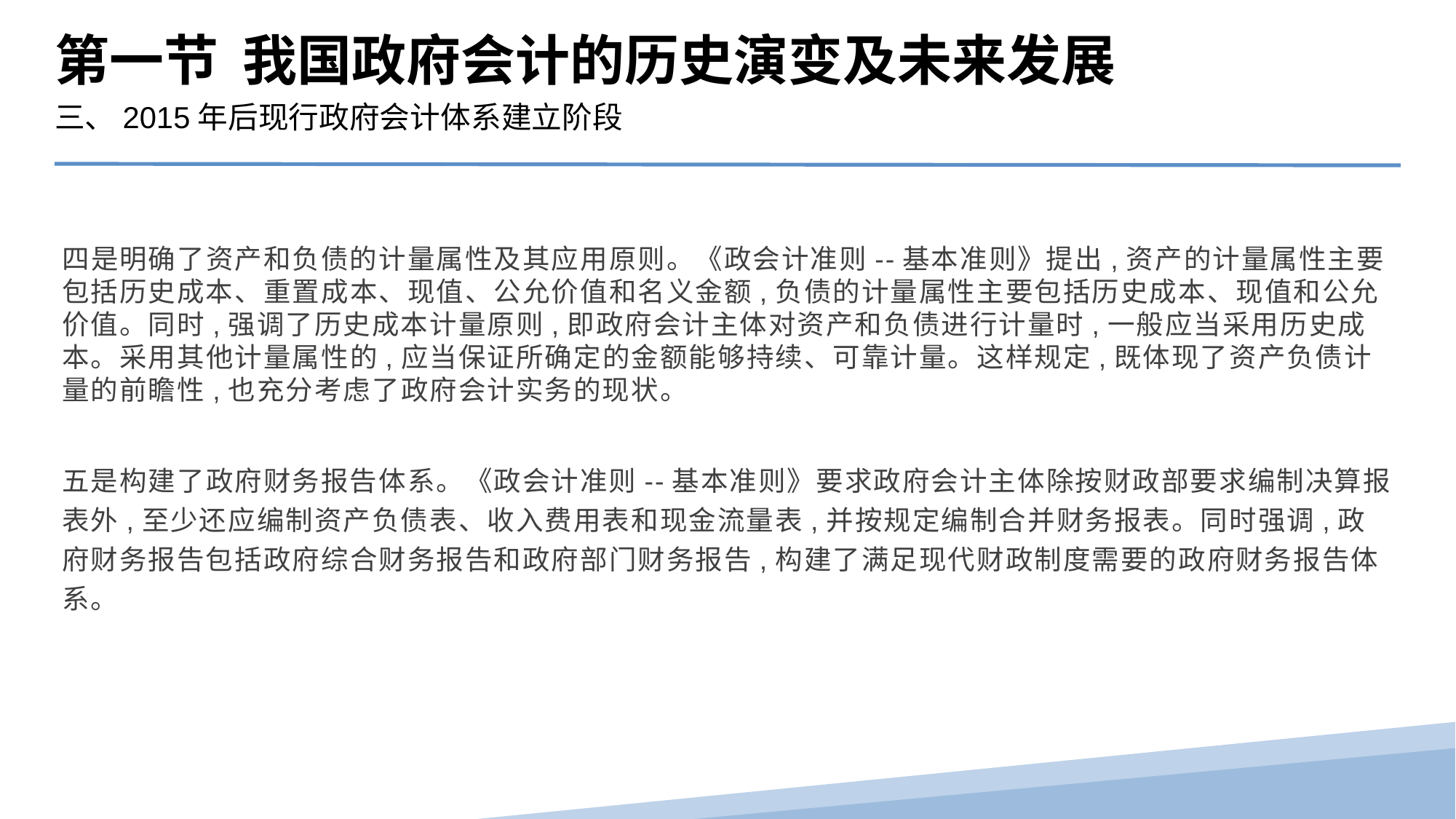

第一节  我国政府会计的历史演变及未来发展
三、2015年后现行政府会计体系建立阶段
四是明确了资产和负债的计量属性及其应用原则。《政会计准则--基本准则》提出,资产的计量属性主要包括历史成本、重置成本、现值、公允价值和名义金额,负债的计量属性主要包括历史成本、现值和公允价值。同时,强调了历史成本计量原则,即政府会计主体对资产和负债进行计量时,一般应当采用历史成本。采用其他计量属性的,应当保证所确定的金额能够持续、可靠计量。这样规定,既体现了资产负债计量的前瞻性,也充分考虑了政府会计实务的现状。

五是构建了政府财务报告体系。《政会计准则--基本准则》要求政府会计主体除按财政部要求编制决算报表外,至少还应编制资产负债表、收入费用表和现金流量表,并按规定编制合并财务报表。同时强调,政府财务报告包括政府综合财务报告和政府部门财务报告,构建了满足现代财政制度需要的政府财务报告体系。